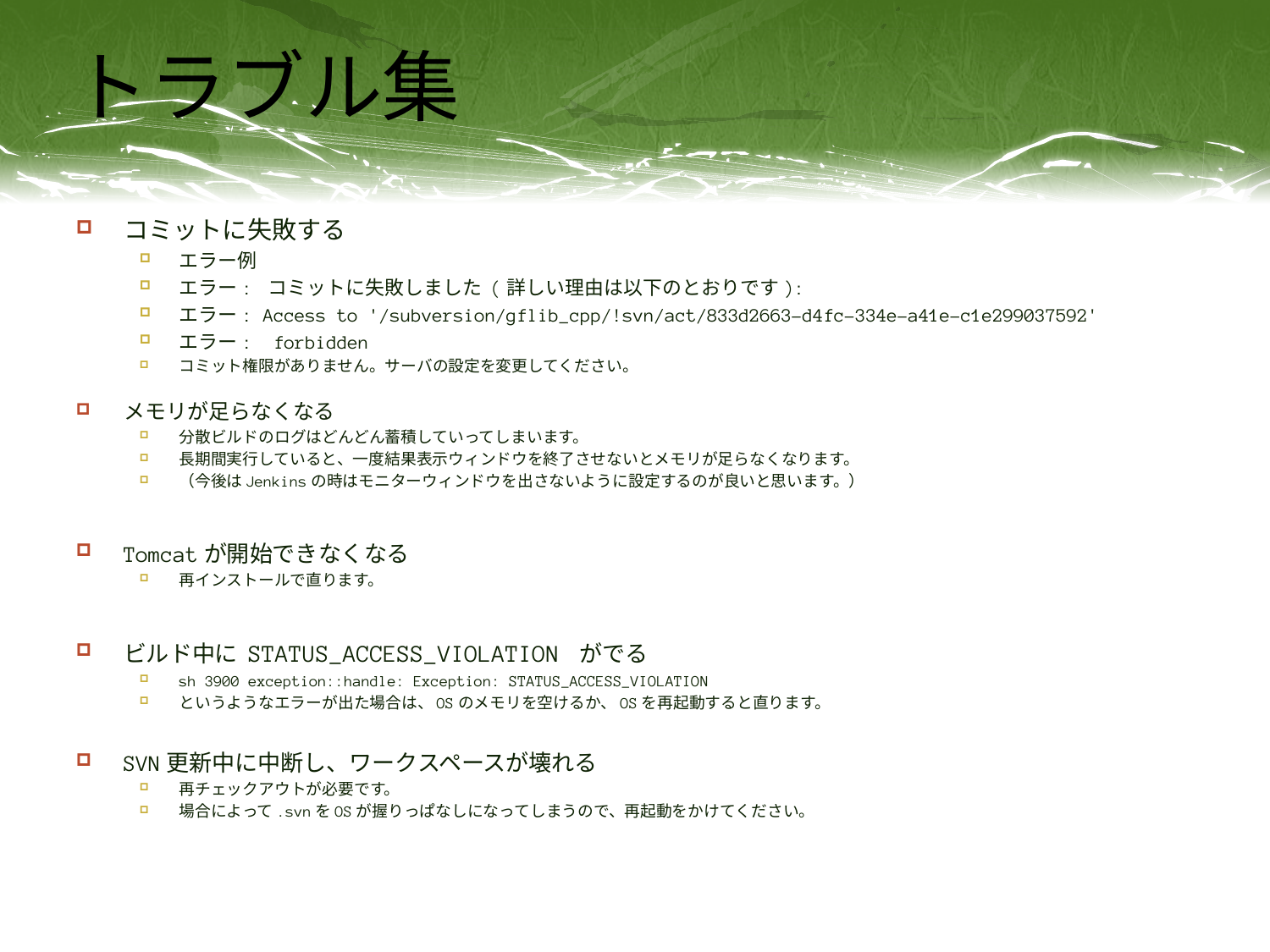

# トラブル集
コミットに失敗する
エラー例
エラー: コミットに失敗しました (詳しい理由は以下のとおりです):
エラー: Access to '/subversion/gflib_cpp/!svn/act/833d2663-d4fc-334e-a41e-c1e299037592'
エラー:  forbidden
コミット権限がありません。サーバの設定を変更してください。
メモリが足らなくなる
分散ビルドのログはどんどん蓄積していってしまいます。
長期間実行していると、一度結果表示ウィンドウを終了させないとメモリが足らなくなります。
（今後はJenkinsの時はモニターウィンドウを出さないように設定するのが良いと思います。）

Tomcatが開始できなくなる
再インストールで直ります。

ビルド中に STATUS_ACCESS_VIOLATION がでる
sh 3900 exception::handle: Exception: STATUS_ACCESS_VIOLATION
というようなエラーが出た場合は、OSのメモリを空けるか、OSを再起動すると直ります。

SVN更新中に中断し、ワークスペースが壊れる
再チェックアウトが必要です。
場合によって.svnをOSが握りっぱなしになってしまうので、再起動をかけてください。